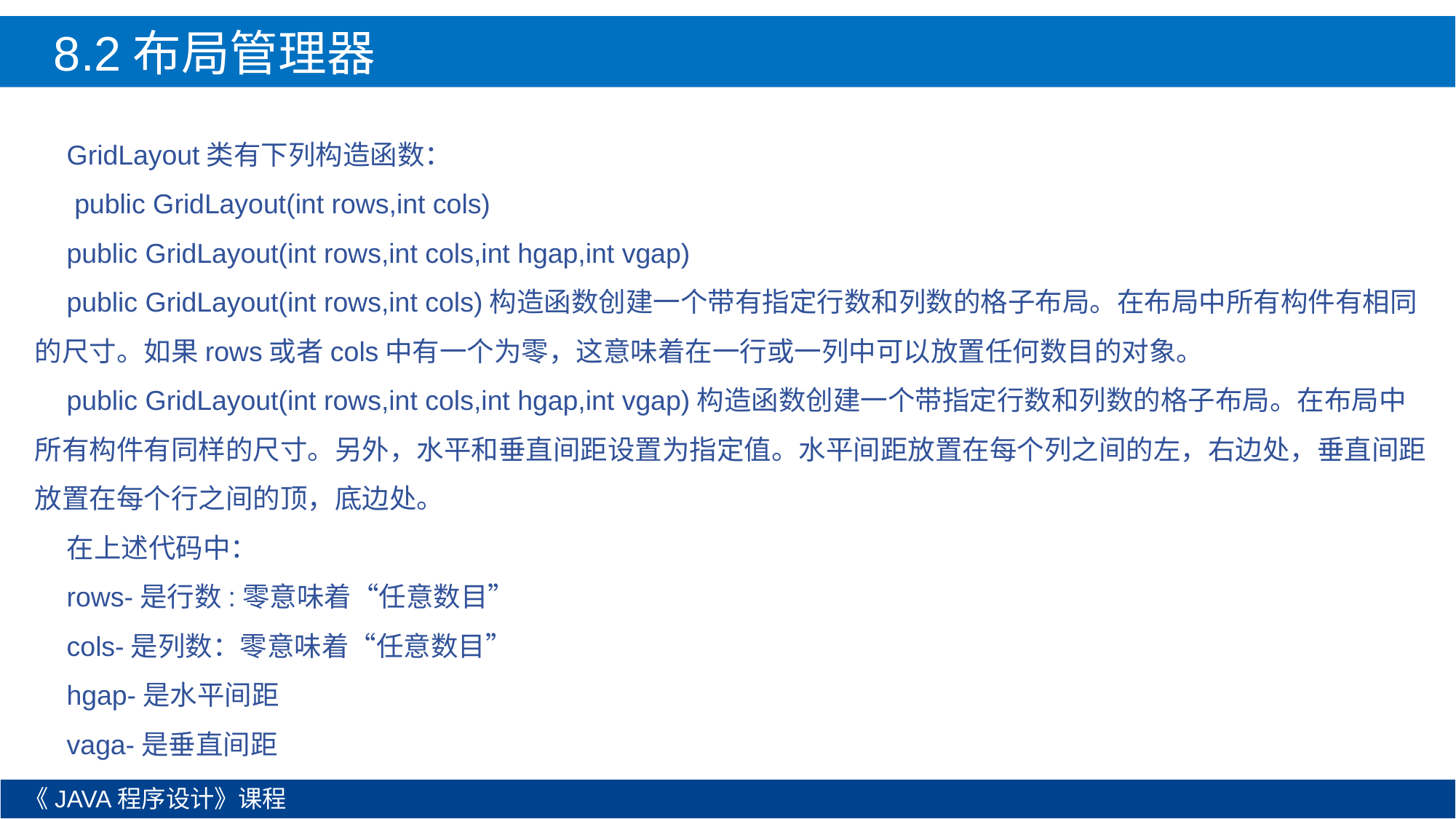

8.2布局管理器
GridLayout类有下列构造函数：
 public GridLayout(int rows,int cols)
public GridLayout(int rows,int cols,int hgap,int vgap)
public GridLayout(int rows,int cols)构造函数创建一个带有指定行数和列数的格子布局。在布局中所有构件有相同的尺寸。如果rows或者cols中有一个为零，这意味着在一行或一列中可以放置任何数目的对象。
public GridLayout(int rows,int cols,int hgap,int vgap)构造函数创建一个带指定行数和列数的格子布局。在布局中所有构件有同样的尺寸。另外，水平和垂直间距设置为指定值。水平间距放置在每个列之间的左，右边处，垂直间距放置在每个行之间的顶，底边处。
在上述代码中：
rows-是行数:零意味着“任意数目”
cols-是列数：零意味着“任意数目”
hgap-是水平间距
vaga-是垂直间距
《JAVA程序设计》课程